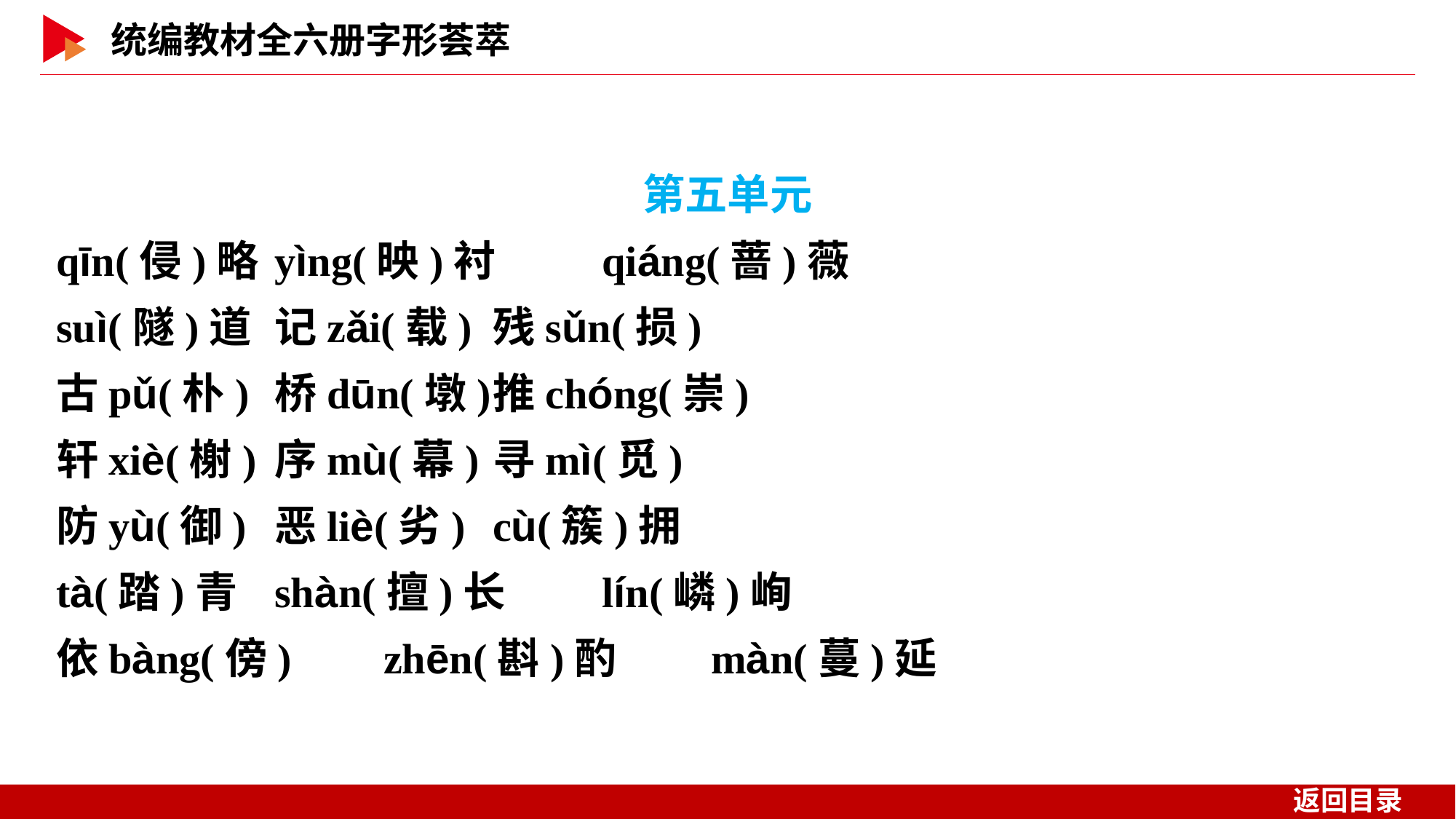

第五单元
qīn(侵)略	yìng(映)衬	qiáng(蔷)薇
suì(隧)道	记zǎi(载)	残sǔn(损)
古pǔ(朴)	桥dūn(墩)	推chóng(崇)
轩xiè(榭)	序mù(幕)	寻mì(觅)
防yù(御)	恶liè(劣)	cù(簇)拥
tà(踏)青	shàn(擅)长	lín(嶙)峋
依bàng(傍)	zhēn(斟)酌	màn(蔓)延